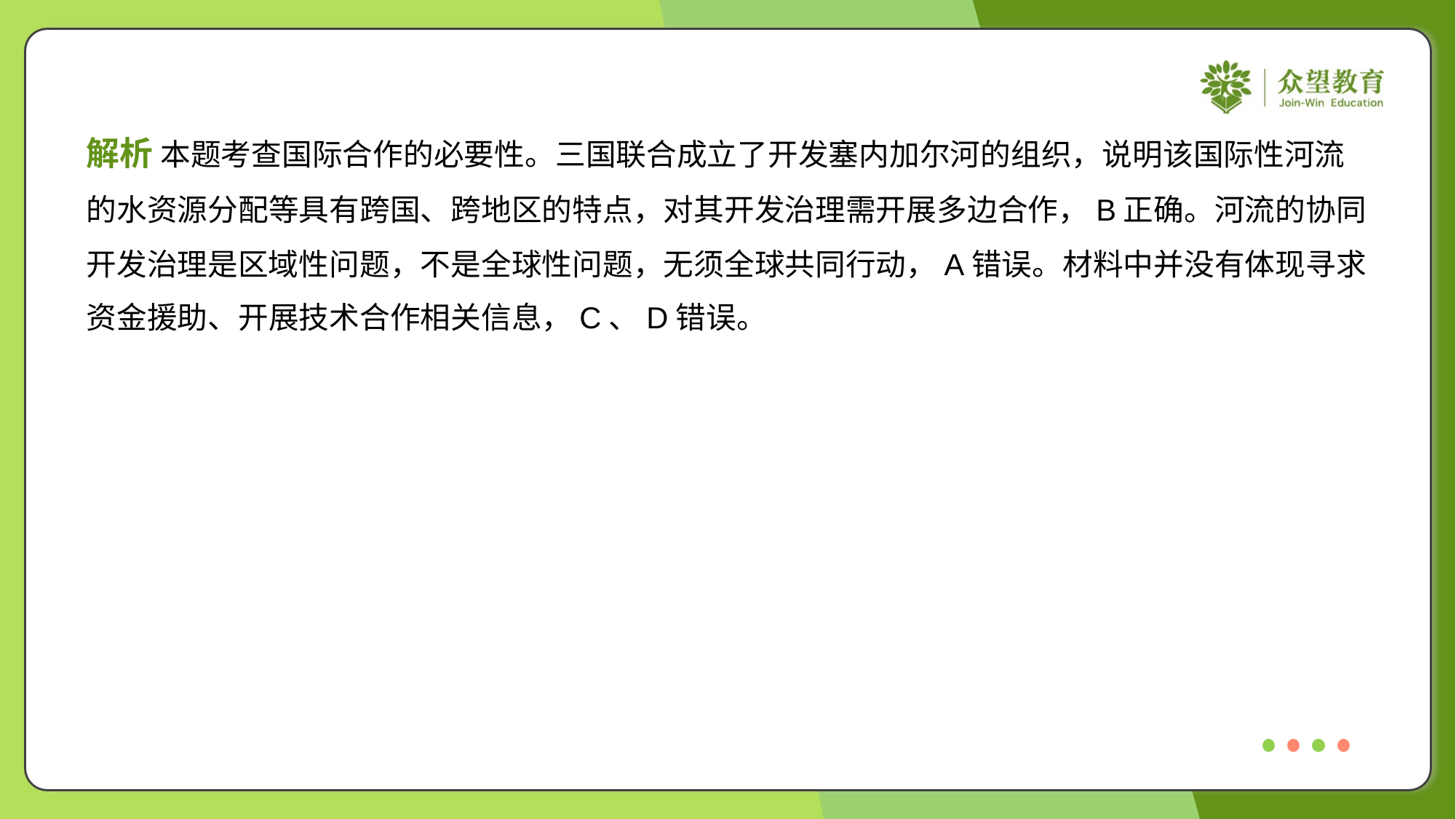

解析 本题考查国际合作的必要性。三国联合成立了开发塞内加尔河的组织，说明该国际性河流
的水资源分配等具有跨国、跨地区的特点，对其开发治理需开展多边合作，B正确。河流的协同
开发治理是区域性问题，不是全球性问题，无须全球共同行动，A错误。材料中并没有体现寻求
资金援助、开展技术合作相关信息，C、D错误。